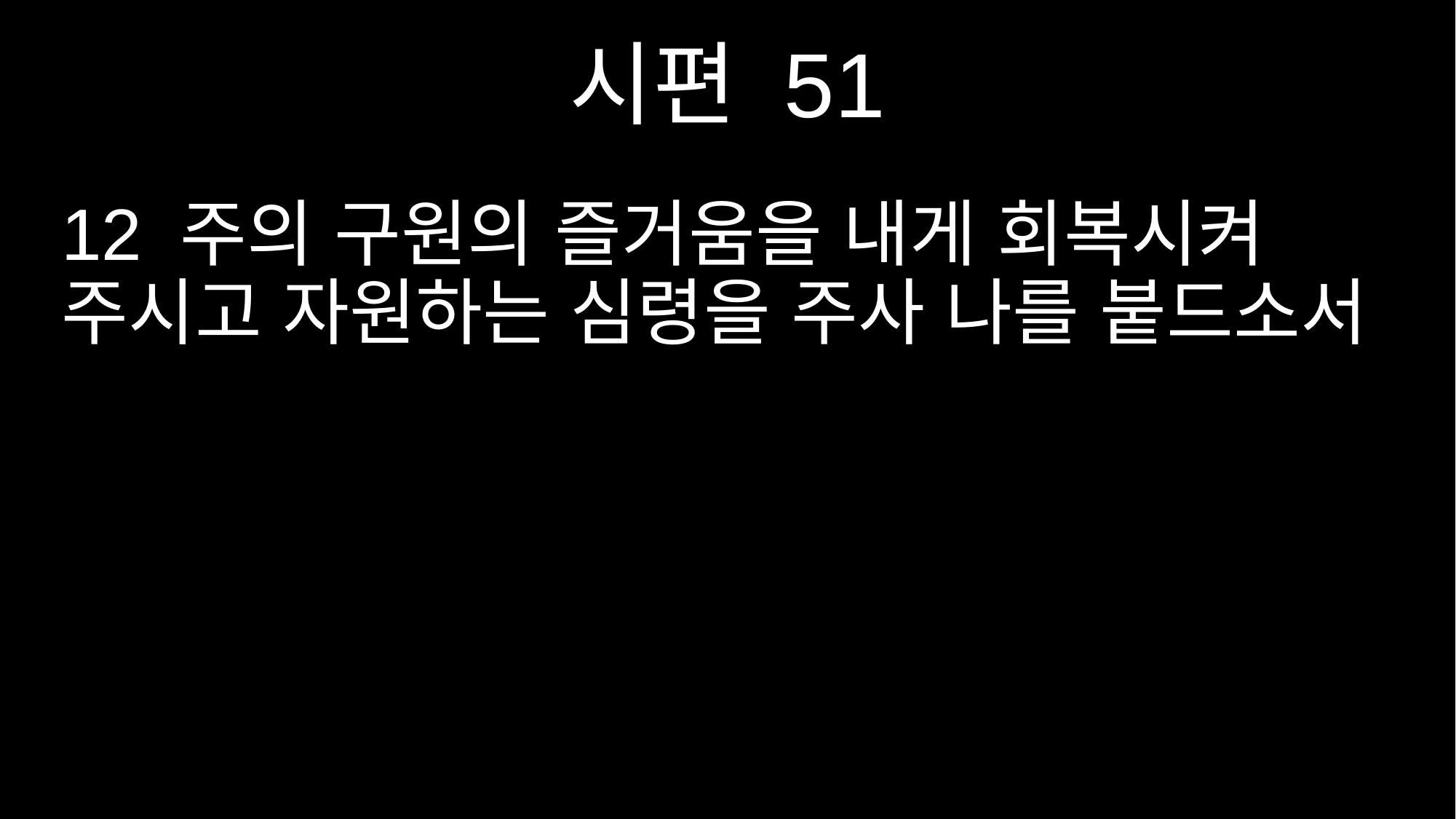

시편 51
12 주의 구원의 즐거움을 내게 회복시켜 주시고 자원하는 심령을 주사 나를 붙드소서